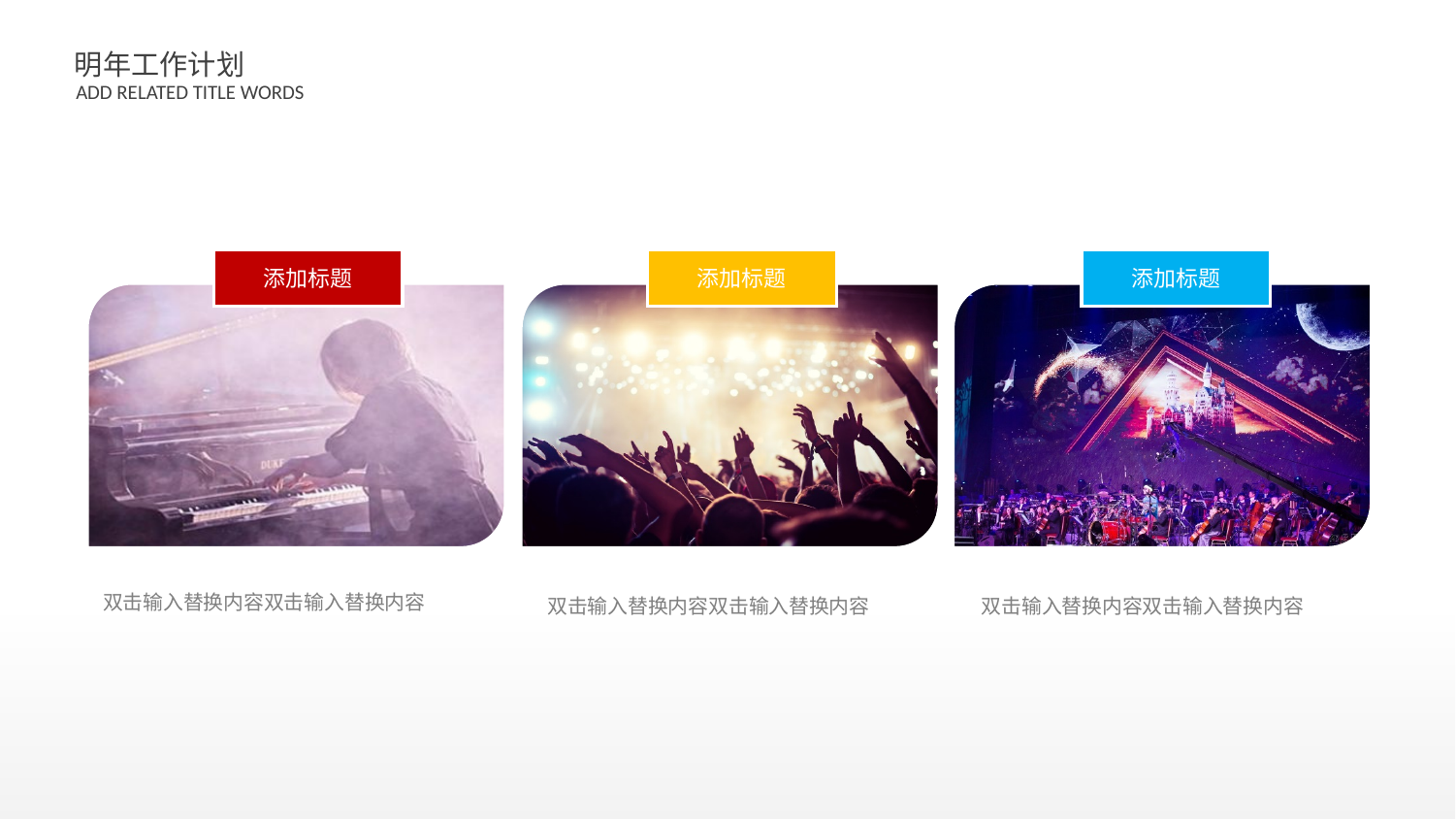

添加标题
添加标题
添加标题

双击输入替换内容双击输入替换内容
双击输入替换内容双击输入替换内容
双击输入替换内容双击输入替换内容